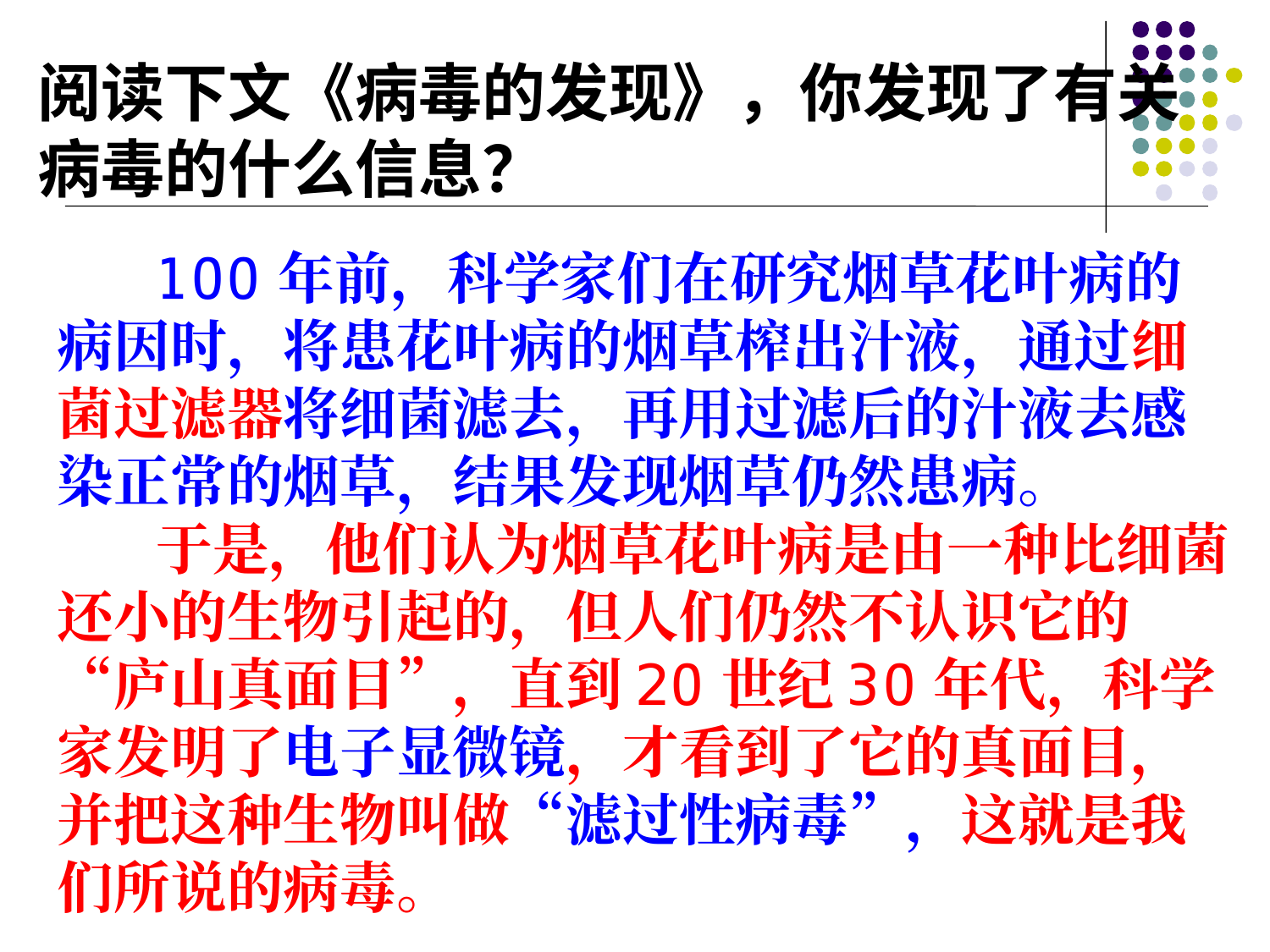

阅读下文《病毒的发现》，你发现了有关病毒的什么信息？
      100年前，科学家们在研究烟草花叶病的病因时，将患花叶病的烟草榨出汁液，通过细菌过滤器将细菌滤去，再用过滤后的汁液去感染正常的烟草，结果发现烟草仍然患病。
      于是，他们认为烟草花叶病是由一种比细菌还小的生物引起的，但人们仍然不认识它的“庐山真面目”，直到20世纪30年代，科学家发明了电子显微镜，才看到了它的真面目，并把这种生物叫做“滤过性病毒”，这就是我们所说的病毒。